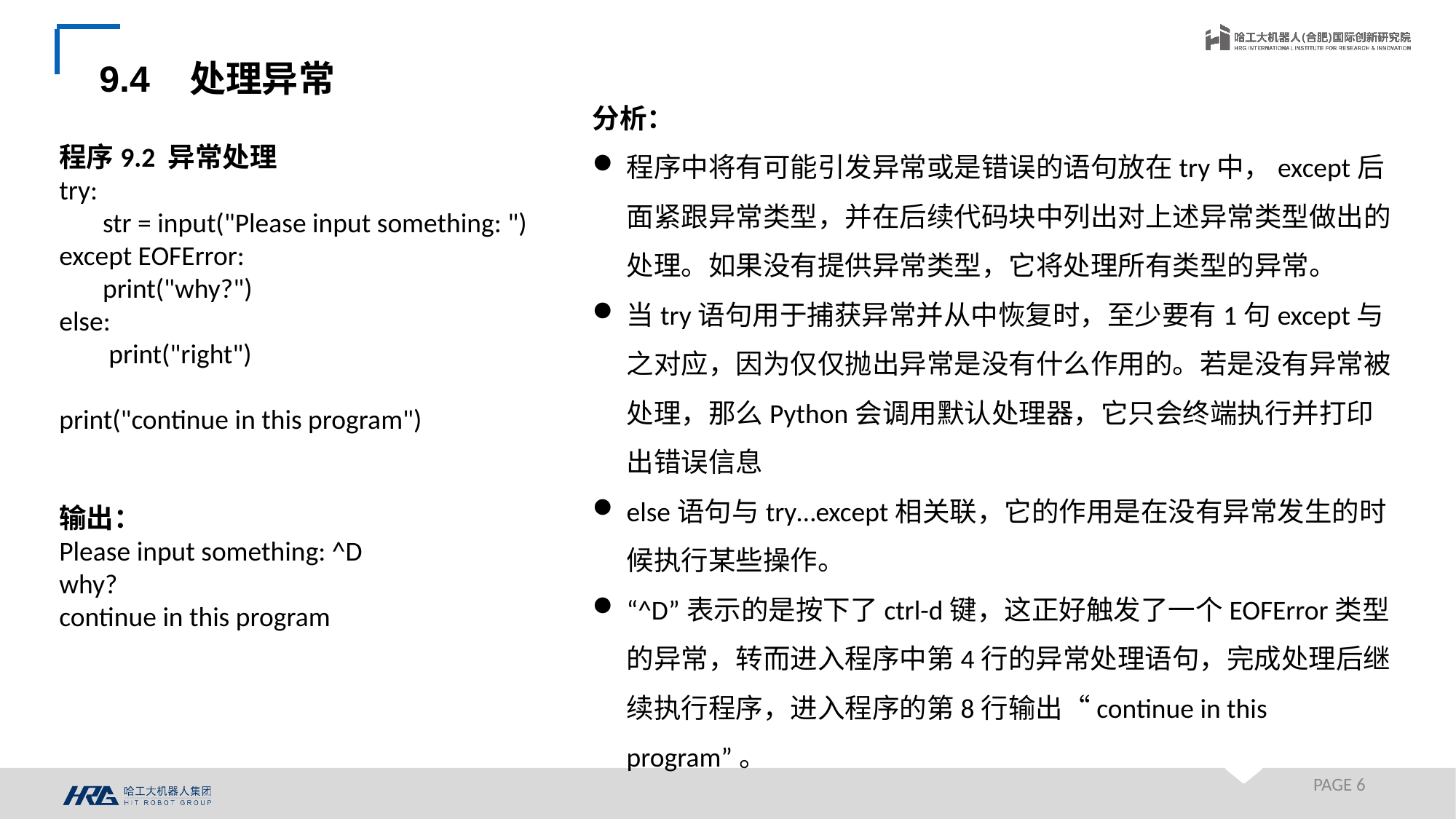

9.4   处理异常
分析：
程序中将有可能引发异常或是错误的语句放在try中，except后面紧跟异常类型，并在后续代码块中列出对上述异常类型做出的处理。如果没有提供异常类型，它将处理所有类型的异常。
当try语句用于捕获异常并从中恢复时，至少要有1句except与之对应，因为仅仅抛出异常是没有什么作用的。若是没有异常被处理，那么Python会调用默认处理器，它只会终端执行并打印出错误信息
else语句与try…except相关联，它的作用是在没有异常发生的时候执行某些操作。
“^D”表示的是按下了ctrl-d键，这正好触发了一个EOFError类型的异常，转而进入程序中第4行的异常处理语句，完成处理后继续执行程序，进入程序的第8行输出“continue in this program”。
程序9.2 异常处理
try:
       str = input("Please input something: ")
except EOFError:
       print("why?")
else:
        print("right")

print("continue in this program")
输出：
Please input something: ^D
why?
continue in this program